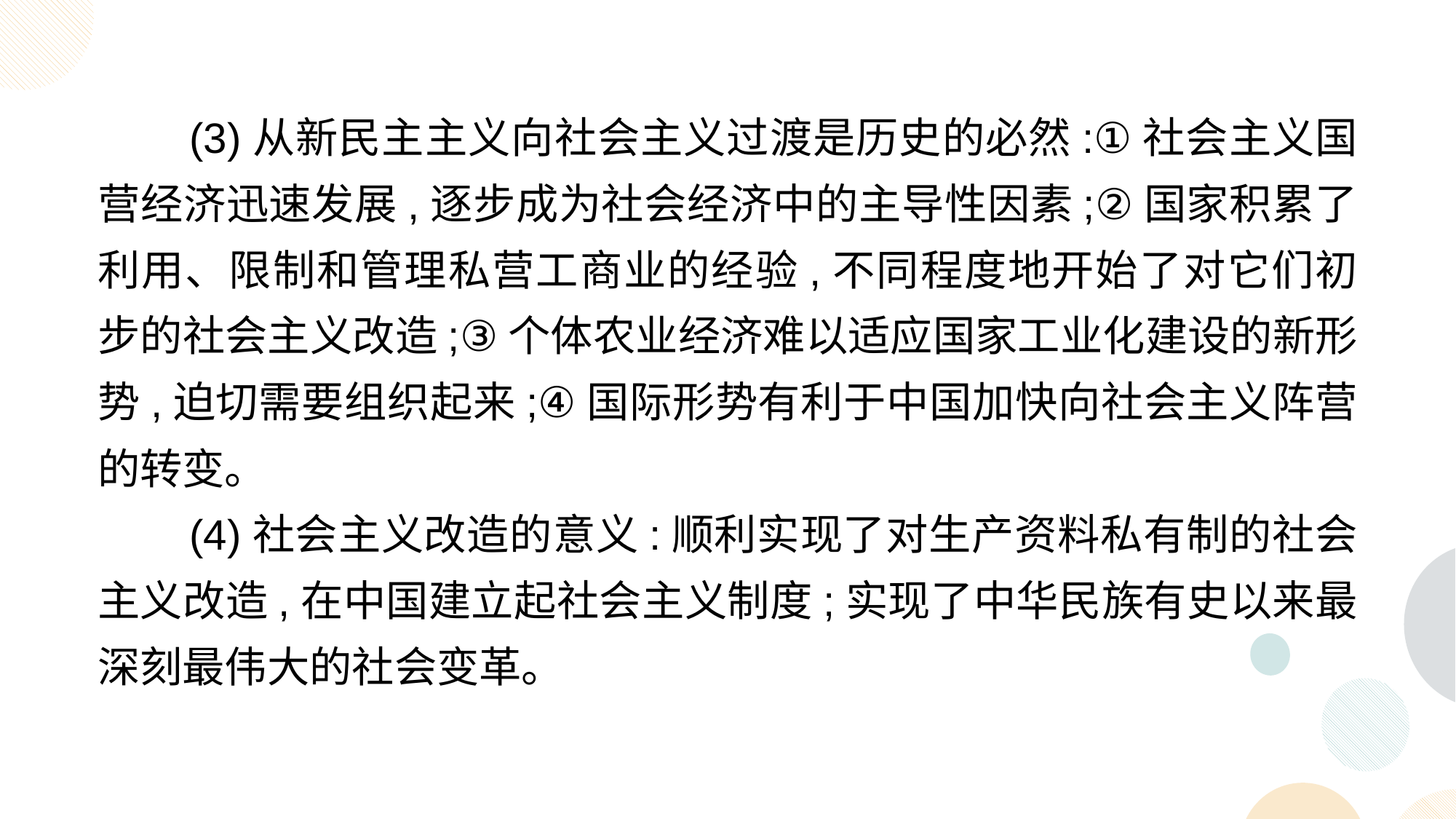

(3)从新民主主义向社会主义过渡是历史的必然:①社会主义国营经济迅速发展,逐步成为社会经济中的主导性因素;②国家积累了利用、限制和管理私营工商业的经验,不同程度地开始了对它们初步的社会主义改造;③个体农业经济难以适应国家工业化建设的新形势,迫切需要组织起来;④国际形势有利于中国加快向社会主义阵营的转变。
(4)社会主义改造的意义:顺利实现了对生产资料私有制的社会主义改造,在中国建立起社会主义制度;实现了中华民族有史以来最深刻最伟大的社会变革。